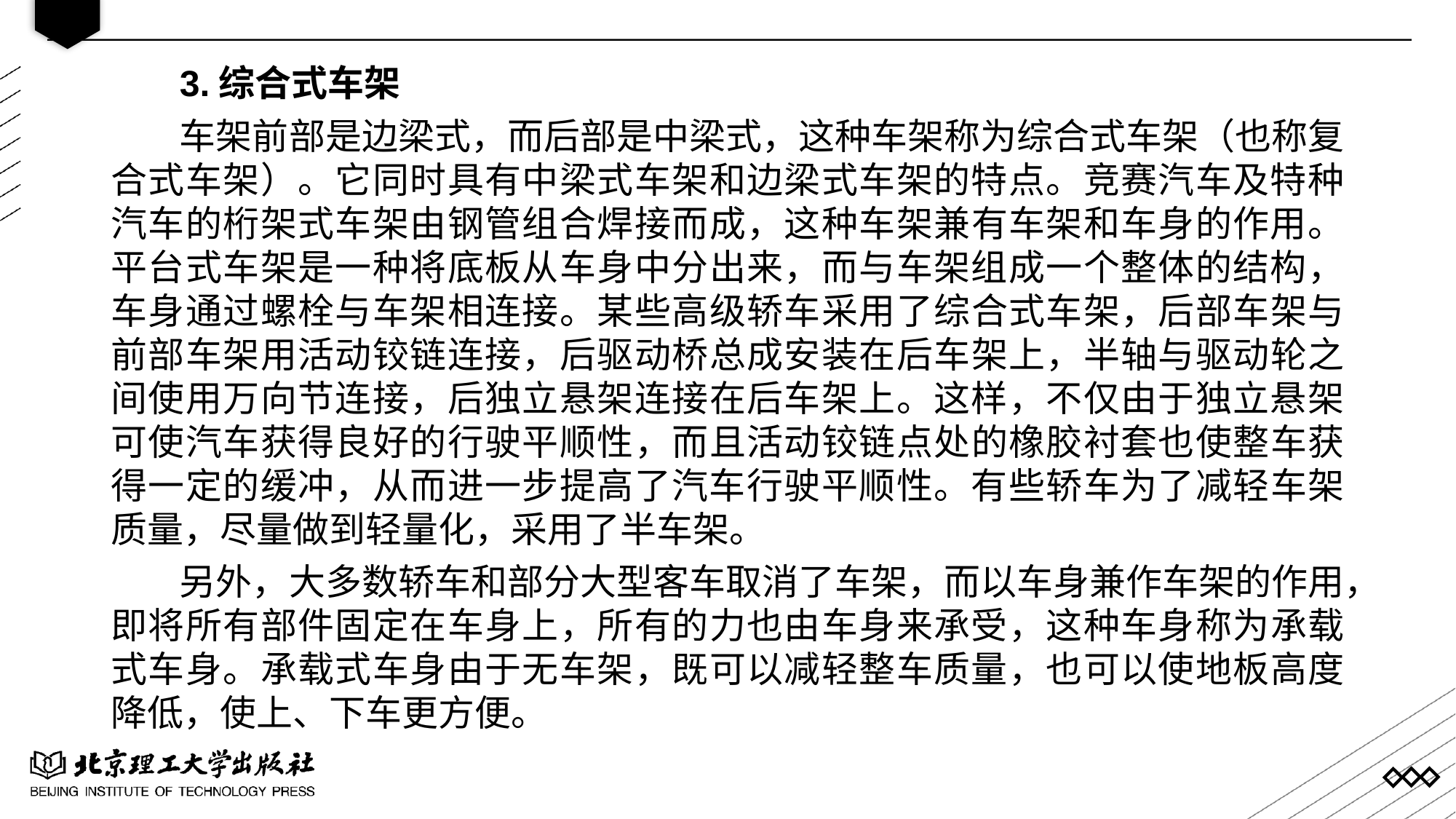

3.综合式车架
车架前部是边梁式，而后部是中梁式，这种车架称为综合式车架（也称复合式车架）。它同时具有中梁式车架和边梁式车架的特点。竞赛汽车及特种汽车的桁架式车架由钢管组合焊接而成，这种车架兼有车架和车身的作用。平台式车架是一种将底板从车身中分出来，而与车架组成一个整体的结构，车身通过螺栓与车架相连接。某些高级轿车采用了综合式车架，后部车架与前部车架用活动铰链连接，后驱动桥总成安装在后车架上，半轴与驱动轮之间使用万向节连接，后独立悬架连接在后车架上。这样，不仅由于独立悬架可使汽车获得良好的行驶平顺性，而且活动铰链点处的橡胶衬套也使整车获得一定的缓冲，从而进一步提高了汽车行驶平顺性。有些轿车为了减轻车架质量，尽量做到轻量化，采用了半车架。
另外，大多数轿车和部分大型客车取消了车架，而以车身兼作车架的作用，即将所有部件固定在车身上，所有的力也由车身来承受，这种车身称为承载式车身。承载式车身由于无车架，既可以减轻整车质量，也可以使地板高度降低，使上、下车更方便。